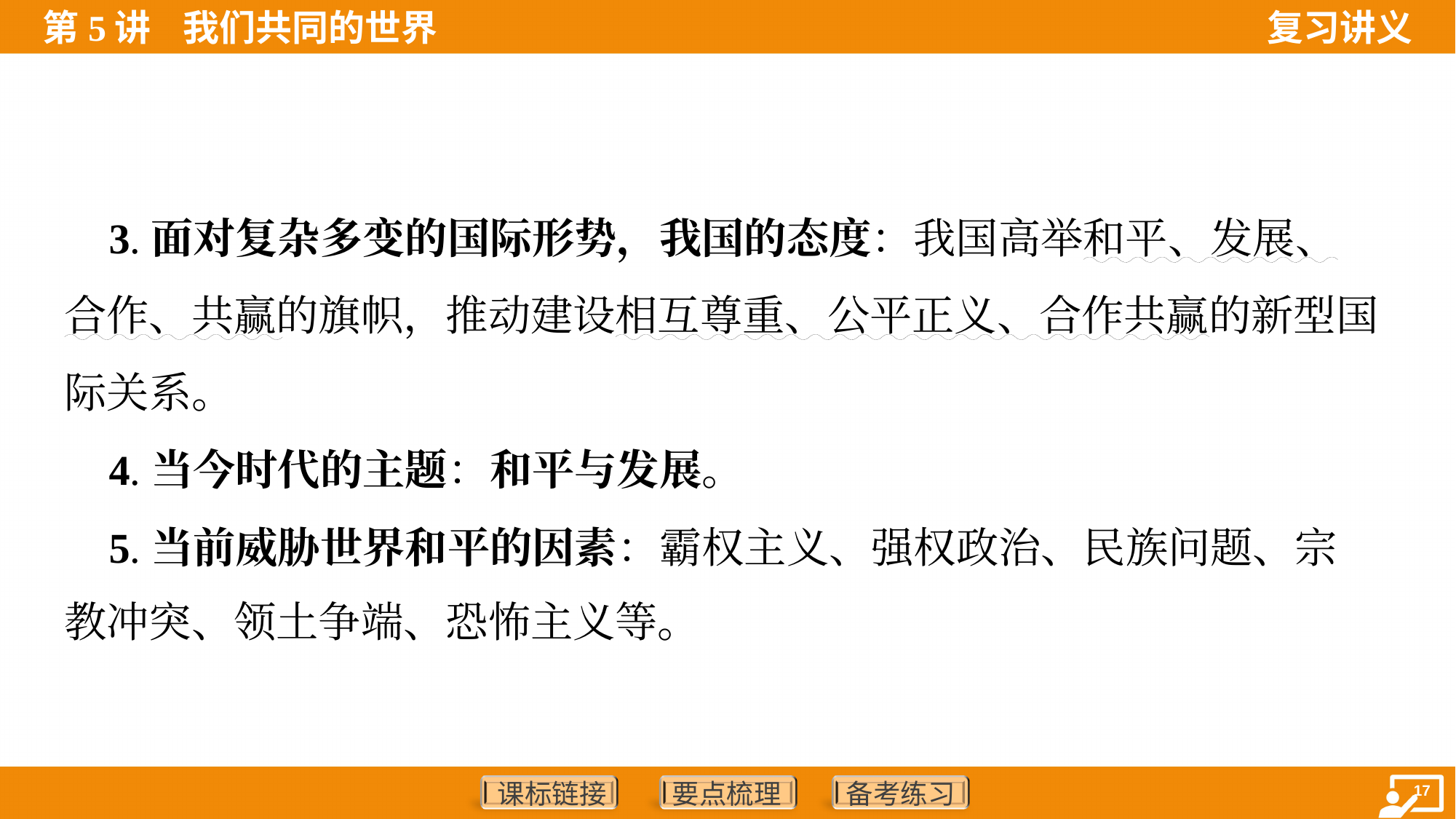

3.面对复杂多变的国际形势，我国的态度：我国高举和平、发展、
合作、共赢的旗帜，推动建设相互尊重、公平正义、合作共赢的新型国
际关系。
    4.当今时代的主题：和平与发展。
    5.当前威胁世界和平的因素：霸权主义、强权政治、民族问题、宗
教冲突、领土争端、恐怖主义等。